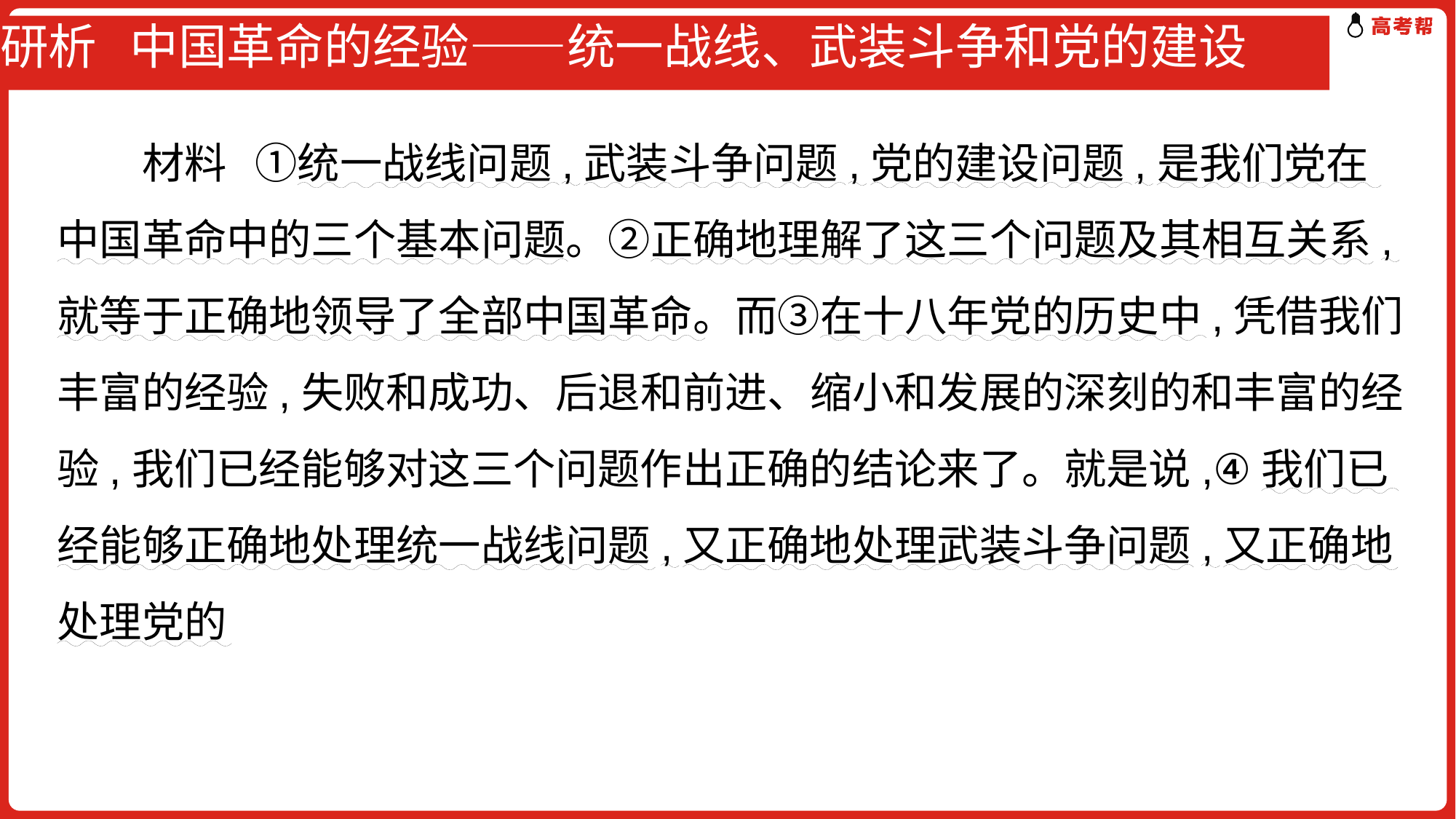

# 研析   中国革命的经验——统一战线、武装斗争和党的建设
　　材料   ①统一战线问题,武装斗争问题,党的建设问题,是我们党在中国革命中的三个基本问题。②正确地理解了这三个问题及其相互关系,就等于正确地领导了全部中国革命。而③在十八年党的历史中,凭借我们丰富的经验,失败和成功、后退和前进、缩小和发展的深刻的和丰富的经验,我们已经能够对这三个问题作出正确的结论来了。就是说,④我们已经能够正确地处理统一战线问题,又正确地处理武装斗争问题,又正确地处理党的